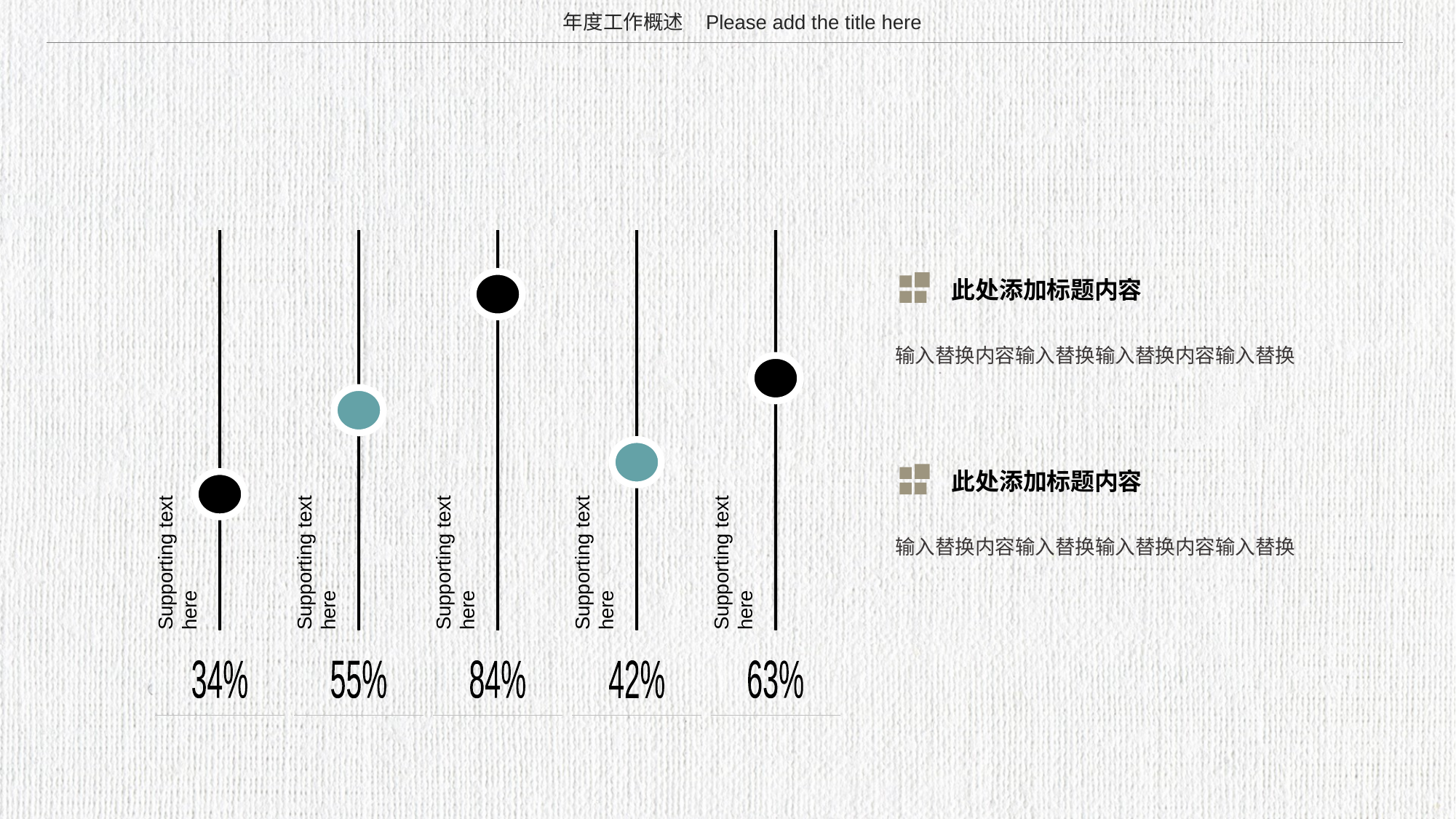

Please add the title here
年度工作概述

Supporting text here
34%

Supporting text here
55%

Supporting text here
84%

Supporting text here
42%

Supporting text here
63%
此处添加标题内容

输入替换内容输入替换输入替换内容输入替换
此处添加标题内容

输入替换内容输入替换输入替换内容输入替换